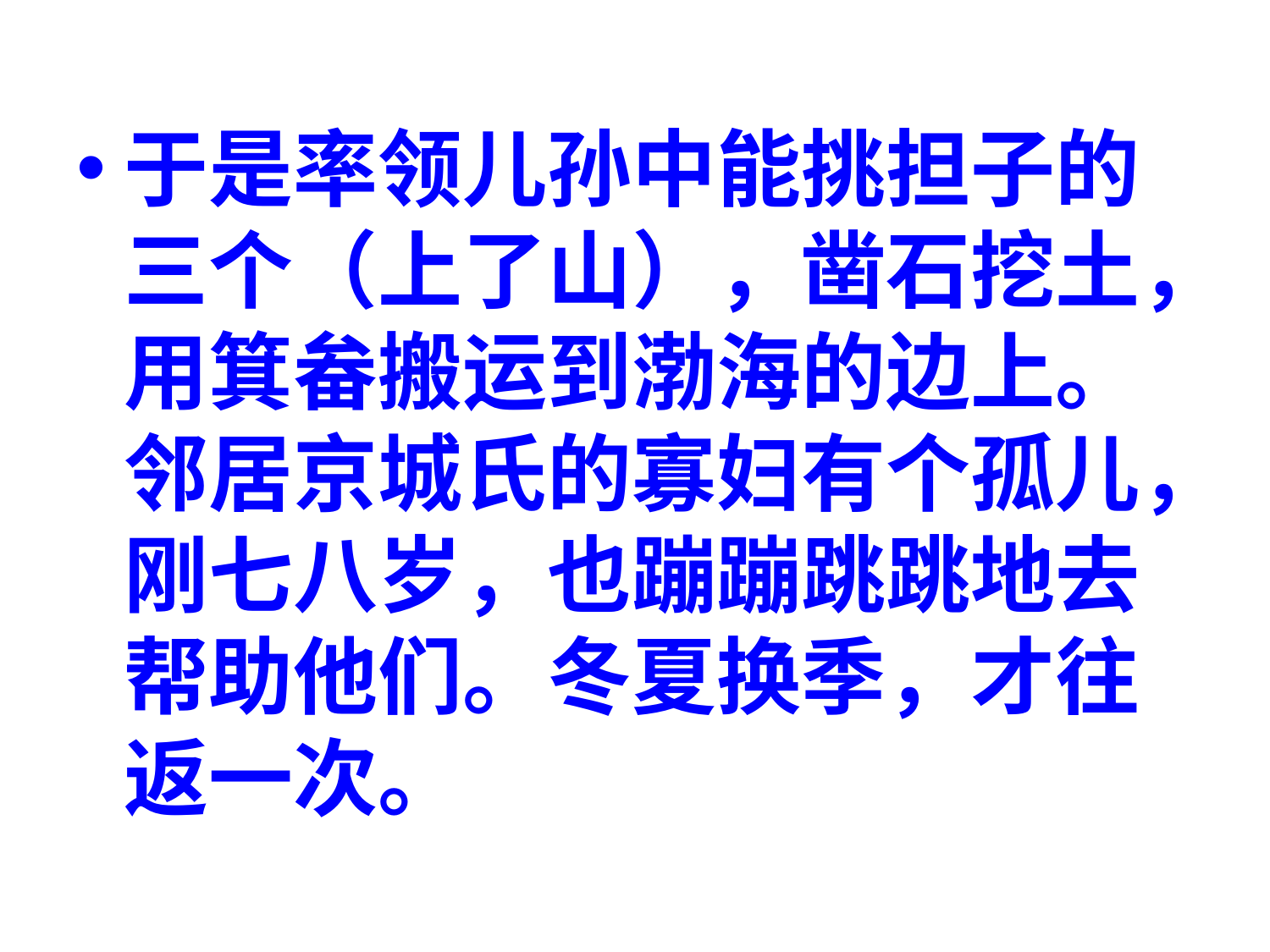

#
于是率领儿孙中能挑担子的三个（上了山），凿石挖土，用箕畚搬运到渤海的边上。邻居京城氏的寡妇有个孤儿，刚七八岁，也蹦蹦跳跳地去帮助他们。冬夏换季，才往返一次。